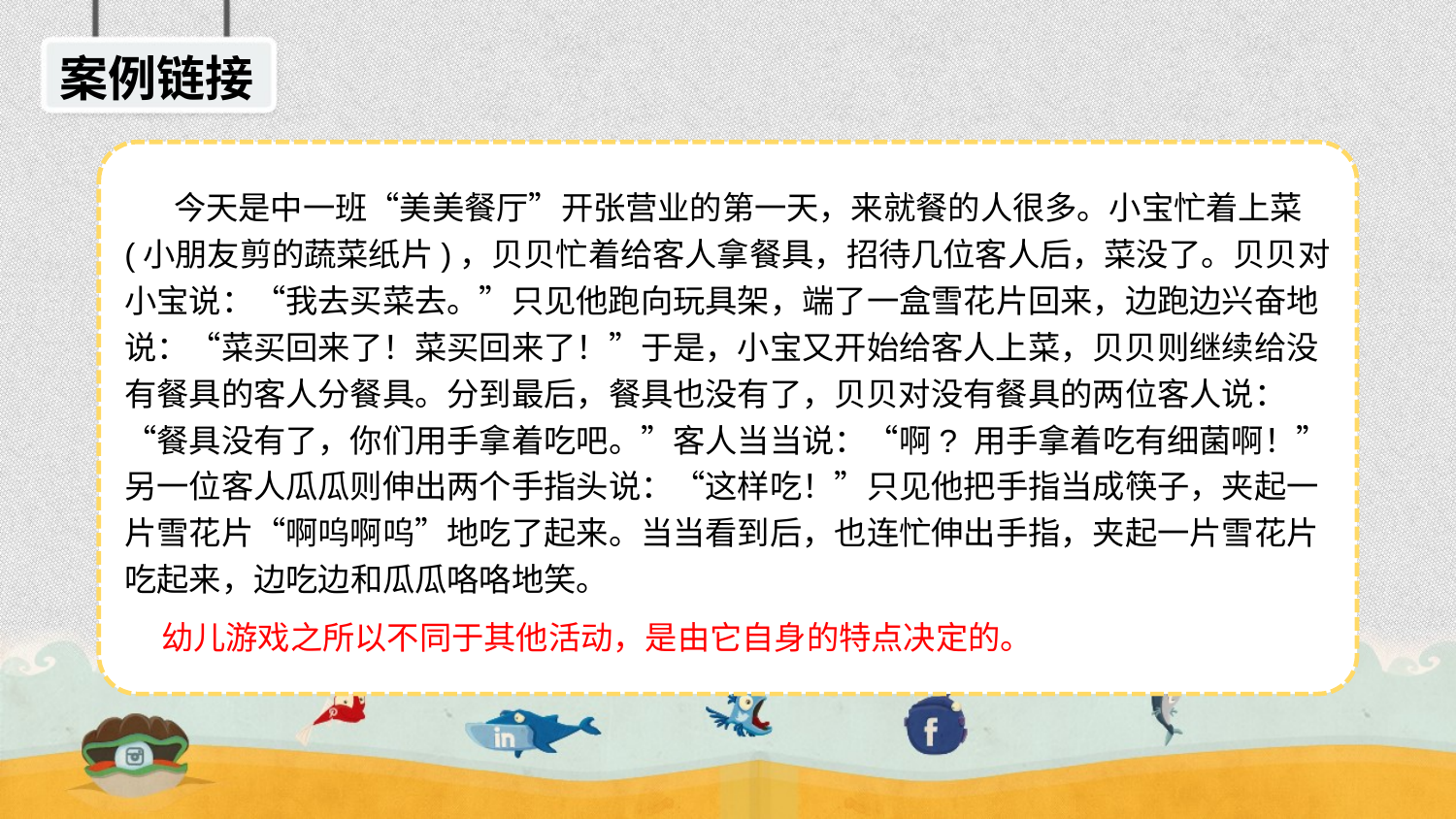

案例链接
    今天是中一班“美美餐厅”开张营业的第一天，来就餐的人很多。小宝忙着上菜(小朋友剪的蔬菜纸片)，贝贝忙着给客人拿餐具，招待几位客人后，菜没了。贝贝对小宝说：“我去买菜去。”只见他跑向玩具架，端了一盒雪花片回来，边跑边兴奋地说：“菜买回来了！菜买回来了！”于是，小宝又开始给客人上菜，贝贝则继续给没有餐具的客人分餐具。分到最后，餐具也没有了，贝贝对没有餐具的两位客人说： “餐具没有了，你们用手拿着吃吧。”客人当当说：“啊? 用手拿着吃有细菌啊！”另一位客人瓜瓜则伸出两个手指头说：“这样吃！”只见他把手指当成筷子，夹起一片雪花片“啊呜啊呜”地吃了起来。当当看到后，也连忙伸出手指，夹起一片雪花片吃起来，边吃边和瓜瓜咯咯地笑。
    幼儿游戏之所以不同于其他活动，是由它自身的特点决定的。